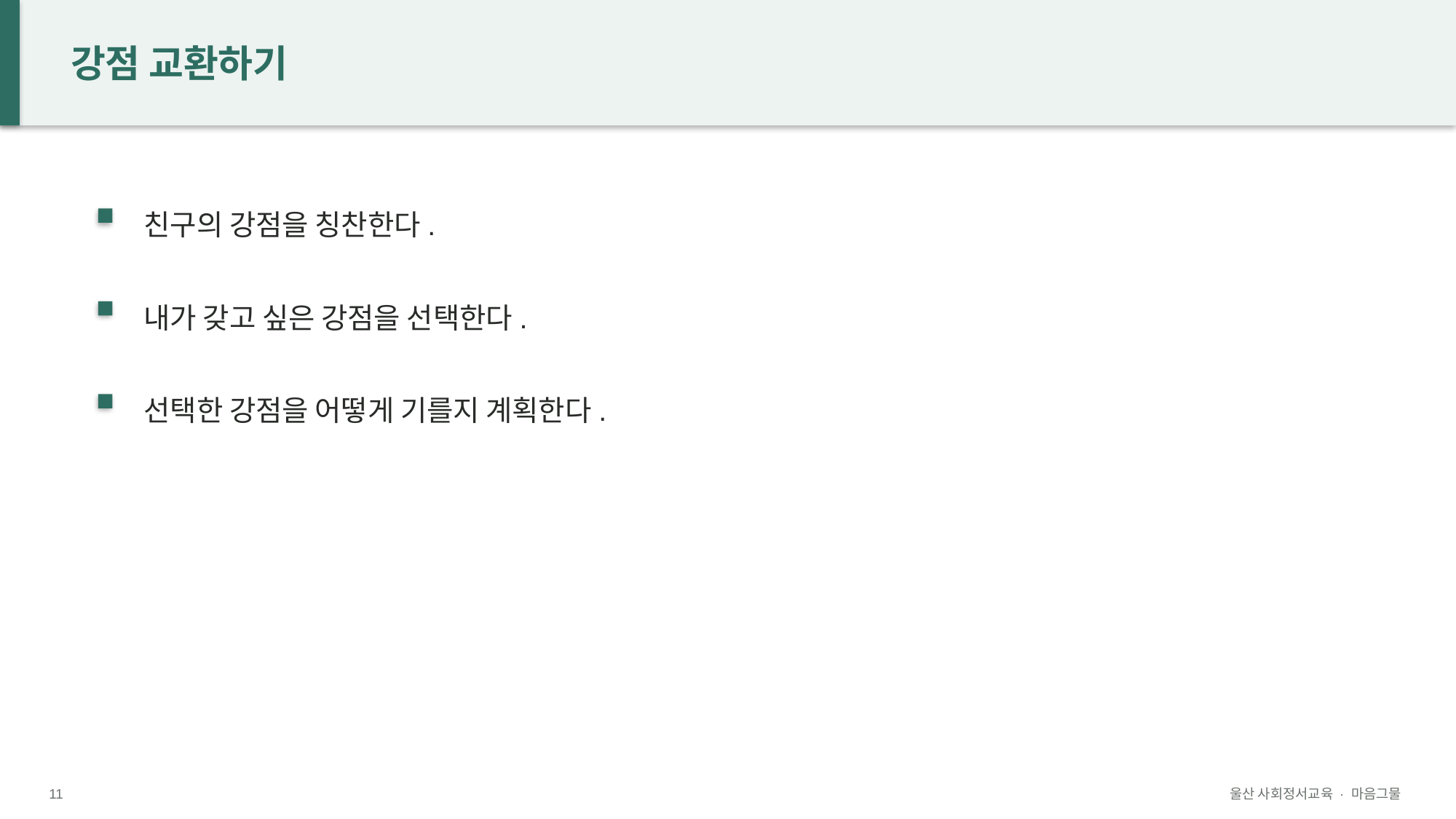

강점 교환하기
친구의 강점을 칭찬한다.

내가 갖고 싶은 강점을 선택한다.

선택한 강점을 어떻게 기를지 계획한다.

11
울산 사회정서교육 · 마음그물